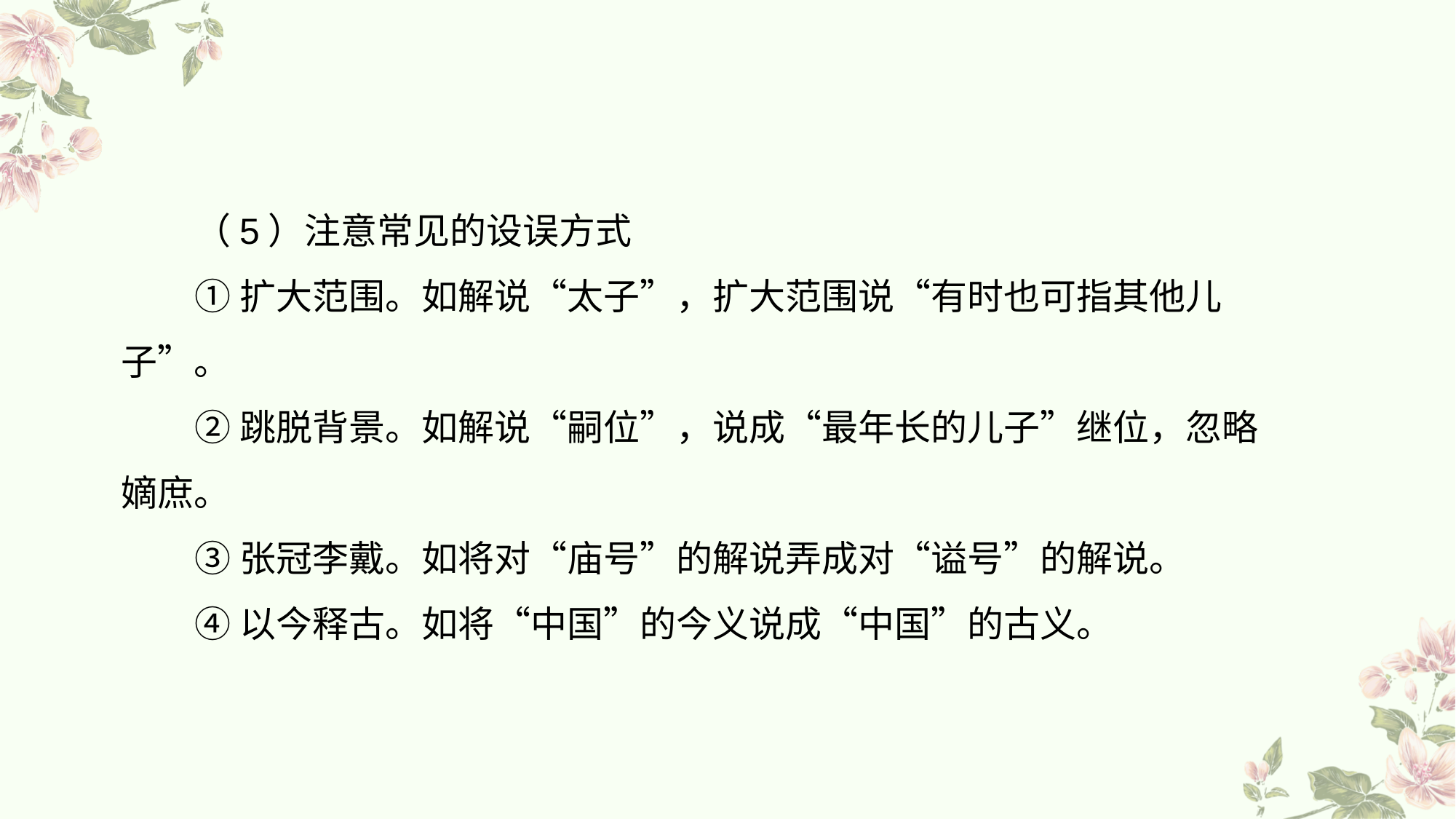

（5）注意常见的设误方式
①扩大范围。如解说“太子”，扩大范围说“有时也可指其他儿子”。
②跳脱背景。如解说“嗣位”，说成“最年长的儿子”继位，忽略嫡庶。
③张冠李戴。如将对“庙号”的解说弄成对“谥号”的解说。
④以今释古。如将“中国”的今义说成“中国”的古义。